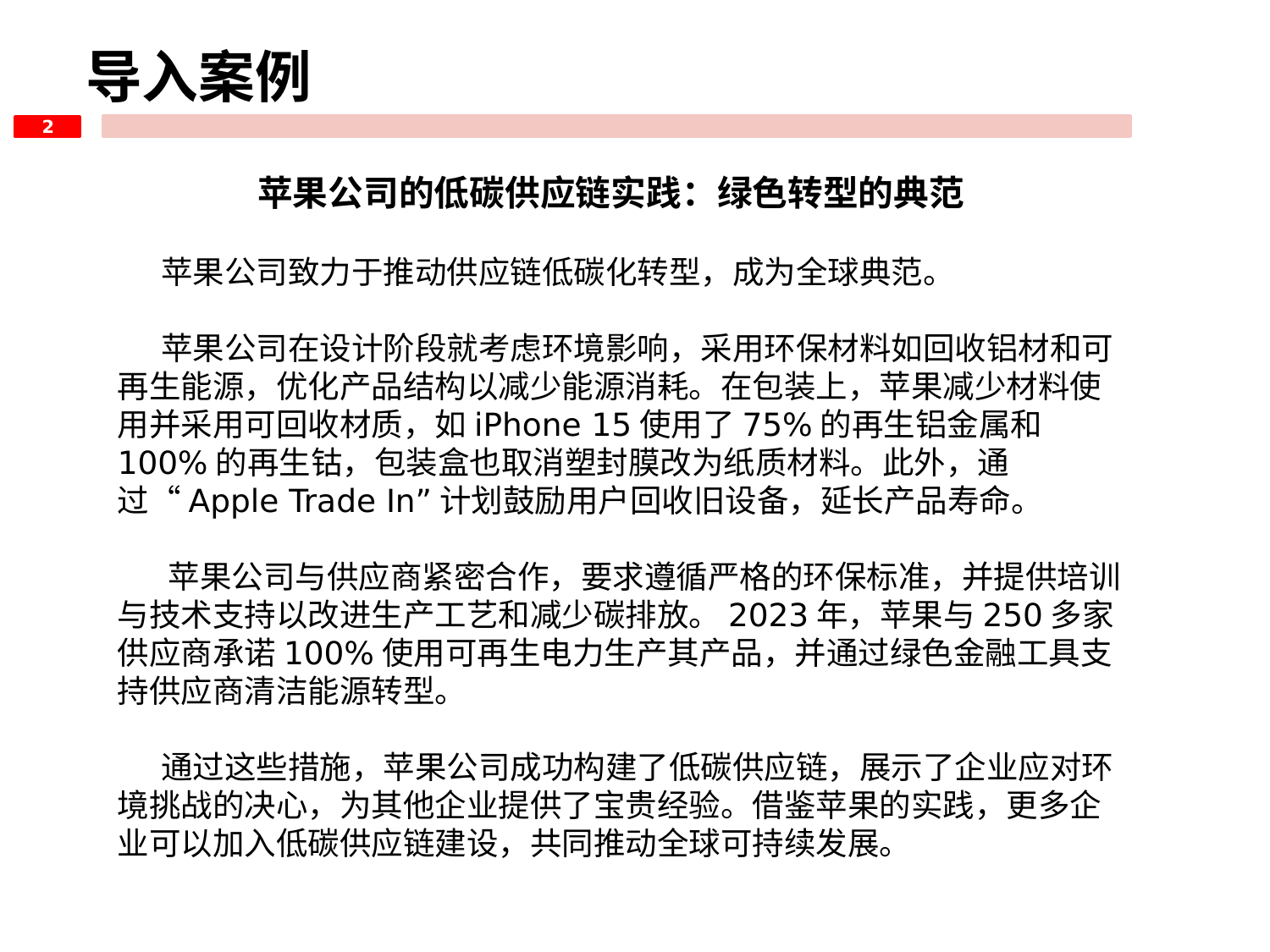

导入案例
2
苹果公司的低碳供应链实践：绿色转型的典范
     苹果公司致力于推动供应链低碳化转型，成为全球典范。

     苹果公司在设计阶段就考虑环境影响，采用环保材料如回收铝材和可再生能源，优化产品结构以减少能源消耗。在包装上，苹果减少材料使用并采用可回收材质，如iPhone 15使用了75%的再生铝金属和100%的再生钴，包装盒也取消塑封膜改为纸质材料。此外，通过“Apple Trade In”计划鼓励用户回收旧设备，延长产品寿命。

      苹果公司与供应商紧密合作，要求遵循严格的环保标准，并提供培训与技术支持以改进生产工艺和减少碳排放。2023年，苹果与250多家供应商承诺100%使用可再生电力生产其产品，并通过绿色金融工具支持供应商清洁能源转型。

     通过这些措施，苹果公司成功构建了低碳供应链，展示了企业应对环境挑战的决心，为其他企业提供了宝贵经验。借鉴苹果的实践，更多企业可以加入低碳供应链建设，共同推动全球可持续发展。